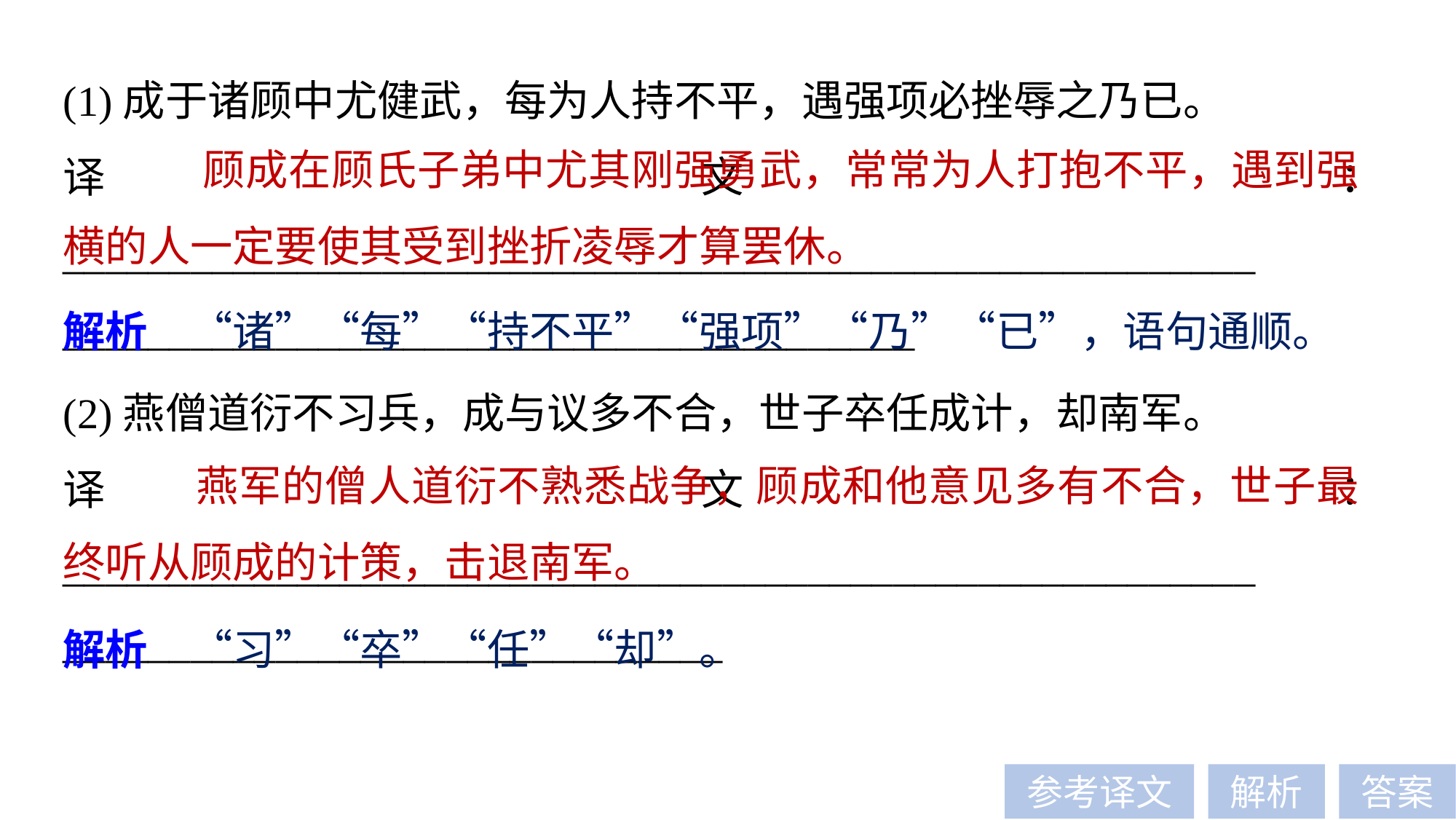

(1)成于诸顾中尤健武，每为人持不平，遇强项必挫辱之乃已。
译文：________________________________________________________
________________________________________
             顾成在顾氏子弟中尤其刚强勇武，常常为人打抱不平，遇到强横的人一定要使其受到挫折凌辱才算罢休。
解析　“诸”“每”“持不平”“强项”“乃”“已”，语句通顺。
(2)燕僧道衍不习兵，成与议多不合，世子卒任成计，却南军。
译文：________________________________________________________
_______________________________
            燕军的僧人道衍不熟悉战争，顾成和他意见多有不合，世子最终听从顾成的计策，击退南军。
解析　“习”“卒”“任”“却”。
参考译文
解析
答案